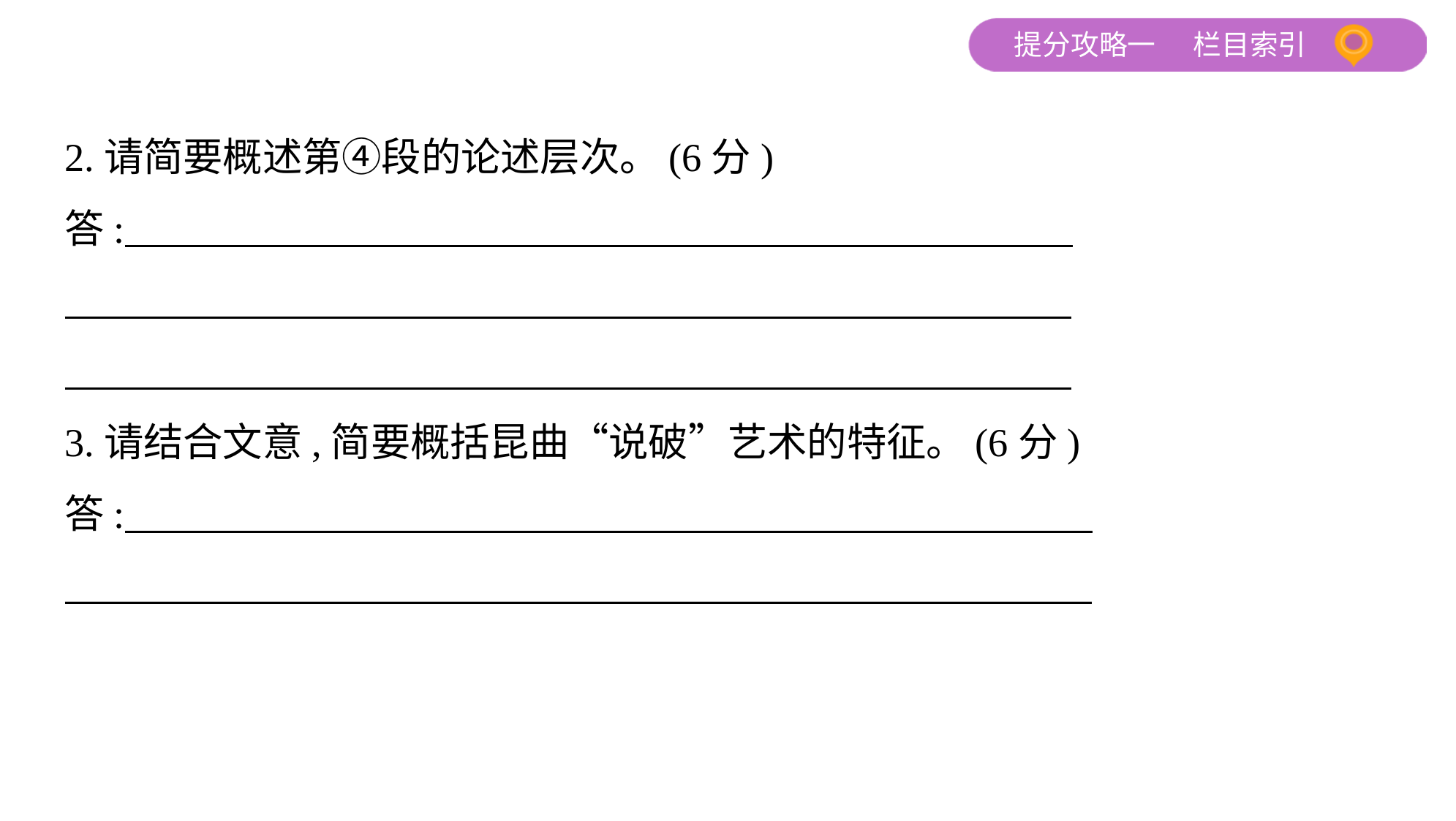

2.请简要概述第④段的论述层次。(6分)
答:

3.请结合文意,简要概括昆曲“说破”艺术的特征。(6分)
答: